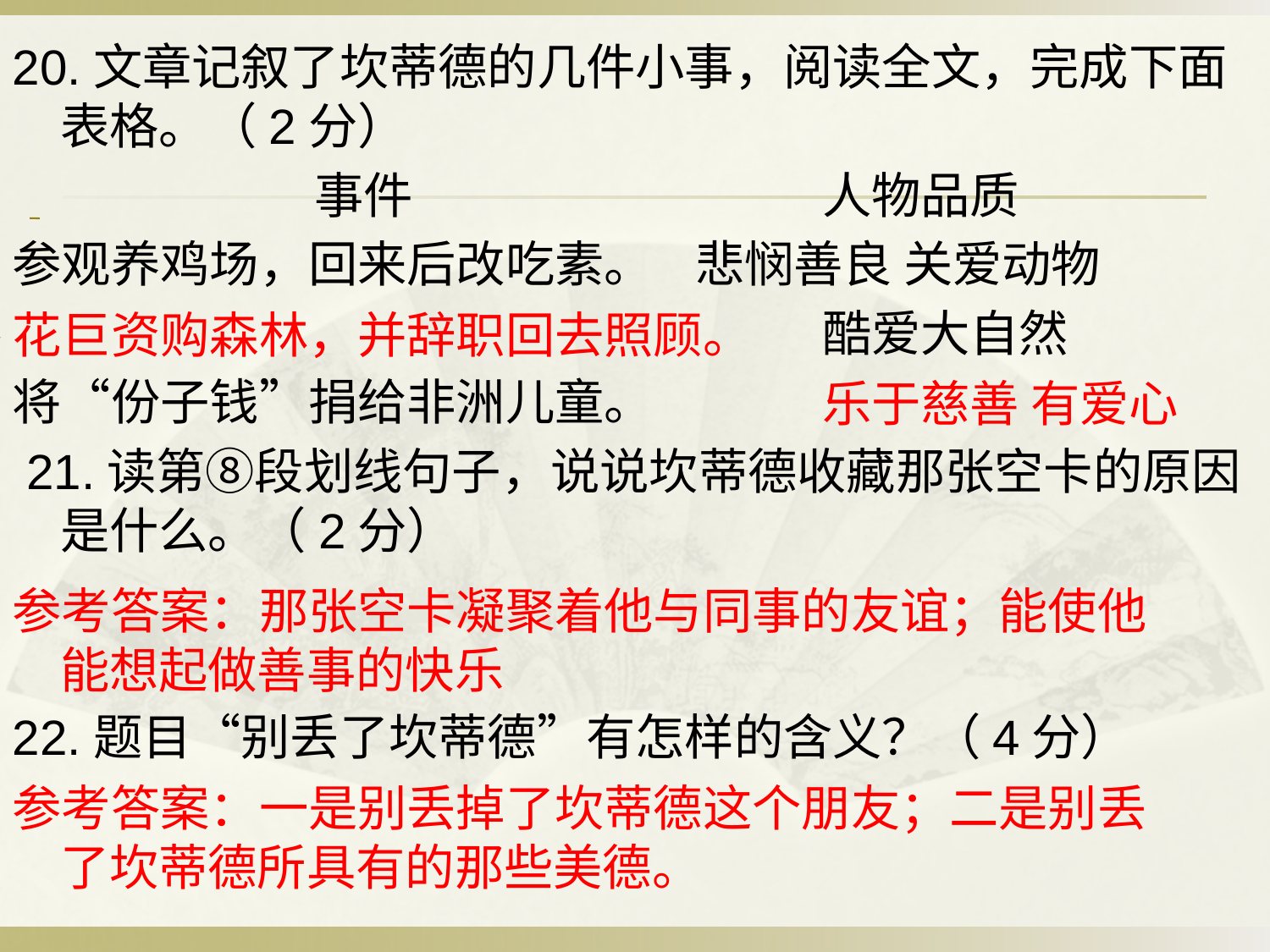

20.文章记叙了坎蒂德的几件小事，阅读全文，完成下面表格。（2分）
			事件				人物品质
参观养鸡场，回来后改吃素。	悲悯善良 关爱动物
 						  	酷爱大自然
将“份子钱”捐给非洲儿童。
 21.读第⑧段划线句子，说说坎蒂德收藏那张空卡的原因是什么。（2分）

22.题目“别丢了坎蒂德”有怎样的含义？（4分）

花巨资购森林，并辞职回去照顾。
							乐于慈善 有爱心

参考答案：那张空卡凝聚着他与同事的友谊；能使他能想起做善事的快乐

参考答案：一是别丢掉了坎蒂德这个朋友；二是别丢了坎蒂德所具有的那些美德。